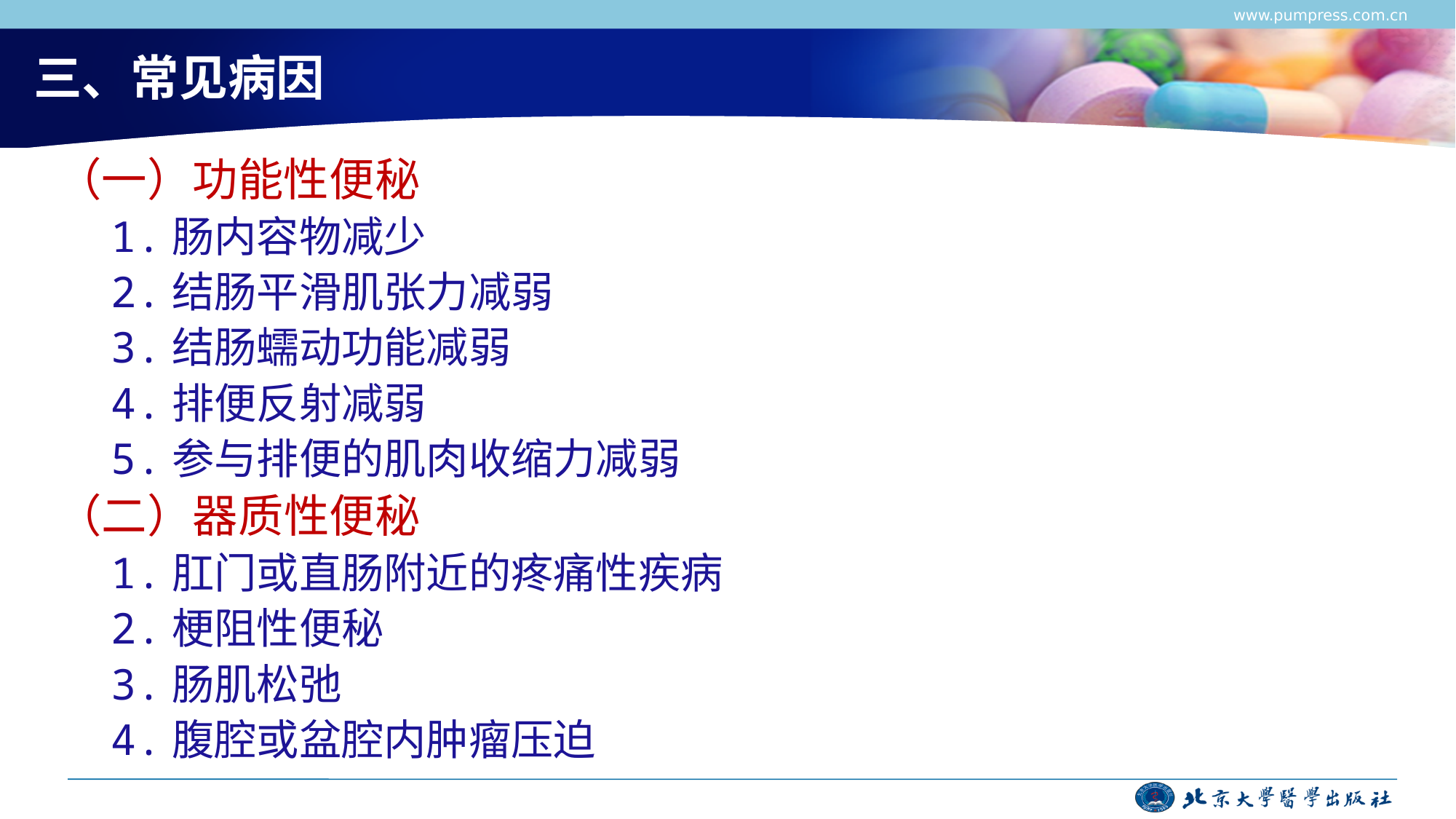

www.pumpress.com.cn
# 三、常见病因
（一）功能性便秘
1.肠内容物减少
2.结肠平滑肌张力减弱
3.结肠蠕动功能减弱
4.排便反射减弱
5.参与排便的肌肉收缩力减弱
（二）器质性便秘
1.肛门或直肠附近的疼痛性疾病
2.梗阻性便秘
3.肠肌松弛
4.腹腔或盆腔内肿瘤压迫